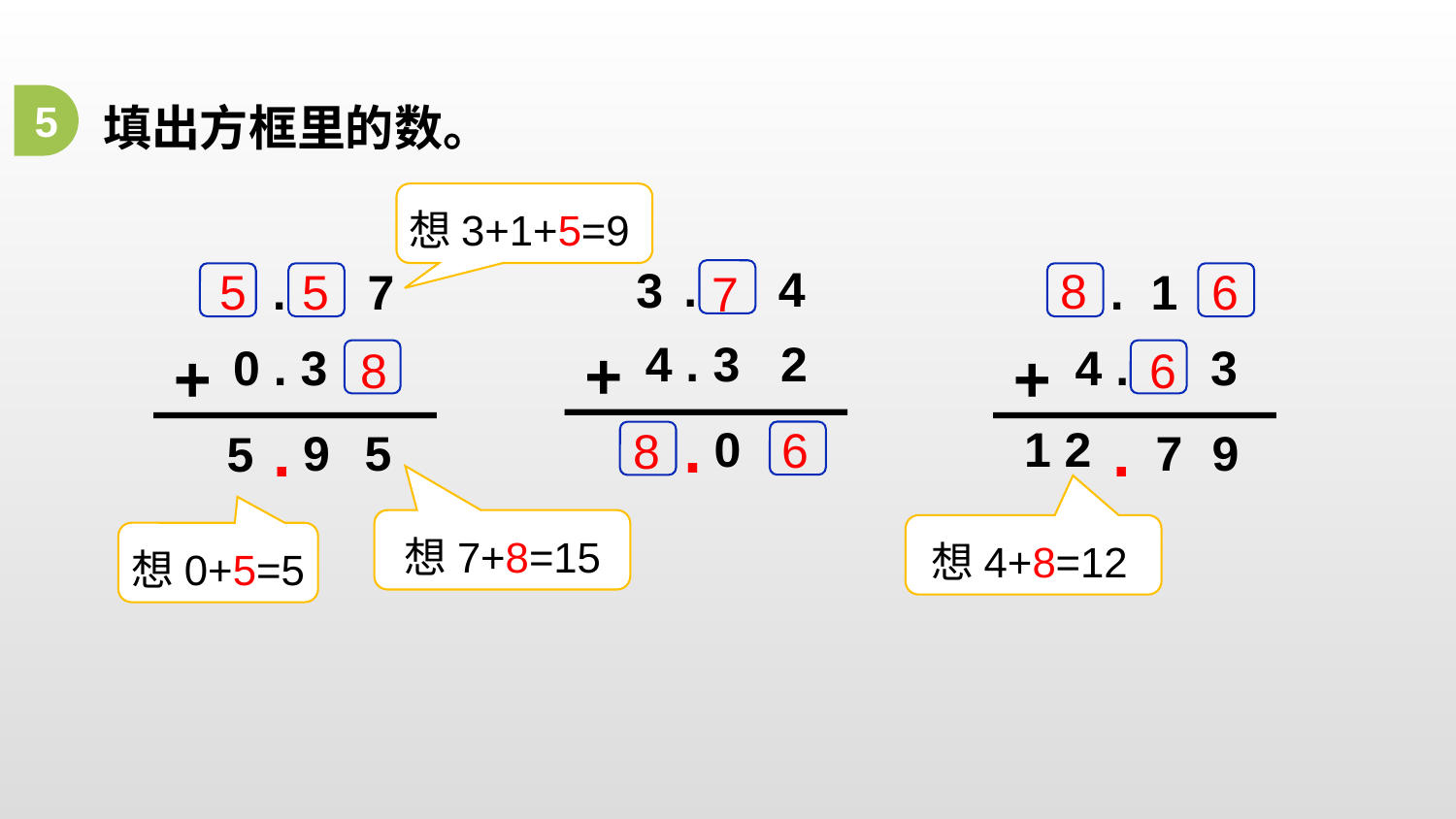

填出方框里的数。
5
想3+1+5=9

   .      4
3

4 . 3   2
+
.
0

   .      7

0 . 3
+

.
9
5

5
   .  1

4 .      3
+

.
1 2
7
9

8
6
5
5
7
6
8
6
8
想7+8=15

想4+8=12

想0+5=5